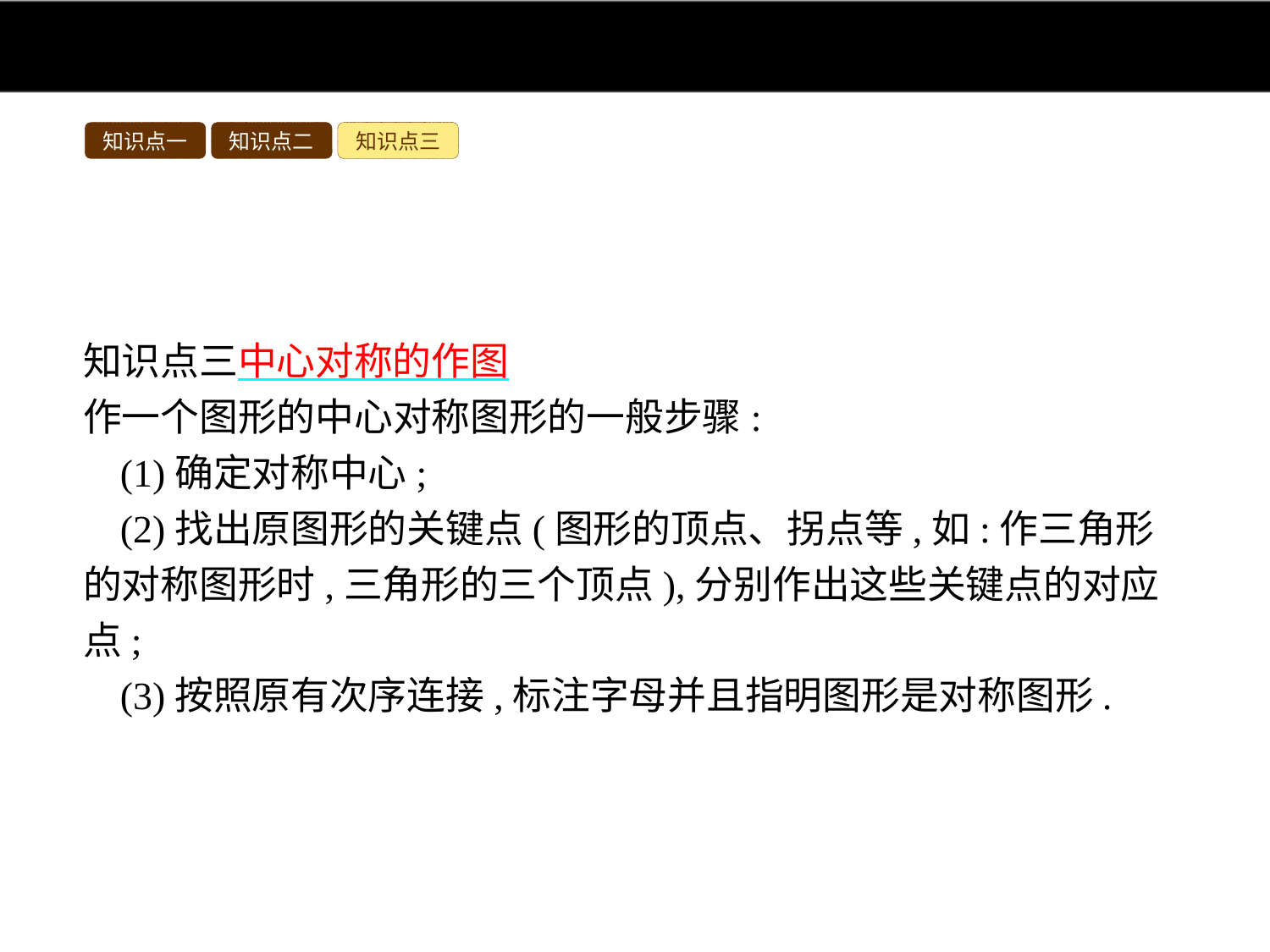

知识点一
知识点二
知识点三
知识点三中心对称的作图
作一个图形的中心对称图形的一般步骤:
(1)确定对称中心;
(2)找出原图形的关键点(图形的顶点、拐点等,如:作三角形的对称图形时,三角形的三个顶点),分别作出这些关键点的对应点;
(3)按照原有次序连接,标注字母并且指明图形是对称图形.